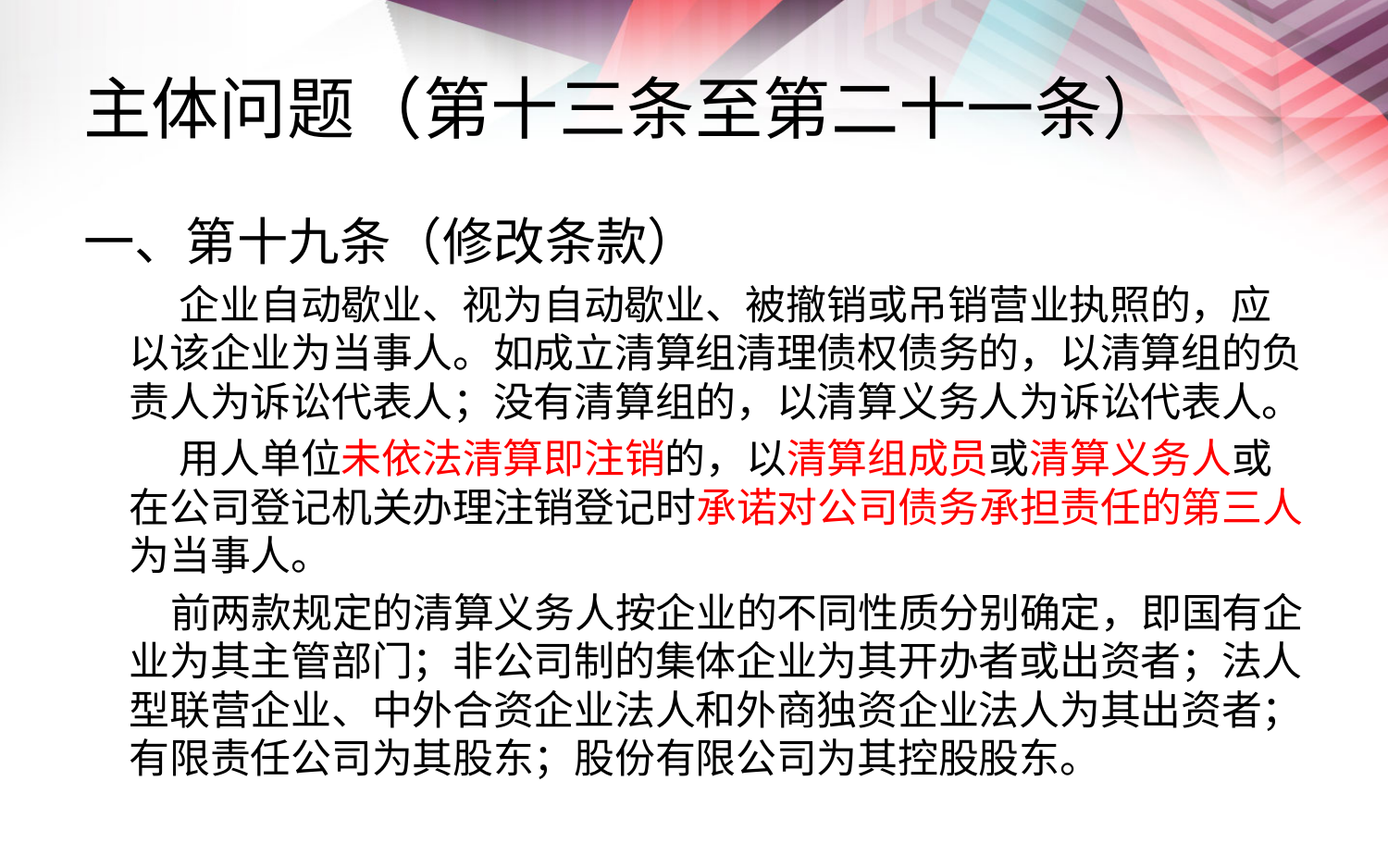

# 主体问题（第十三条至第二十一条）
一、第十九条（修改条款）
          企业自动歇业、视为自动歇业、被撤销或吊销营业执照的，应以该企业为当事人。如成立清算组清理债权债务的，以清算组的负责人为诉讼代表人；没有清算组的，以清算义务人为诉讼代表人。
          用人单位未依法清算即注销的，以清算组成员或清算义务人或在公司登记机关办理注销登记时承诺对公司债务承担责任的第三人为当事人。
         前两款规定的清算义务人按企业的不同性质分别确定，即国有企业为其主管部门；非公司制的集体企业为其开办者或出资者；法人型联营企业、中外合资企业法人和外商独资企业法人为其出资者；有限责任公司为其股东；股份有限公司为其控股股东。